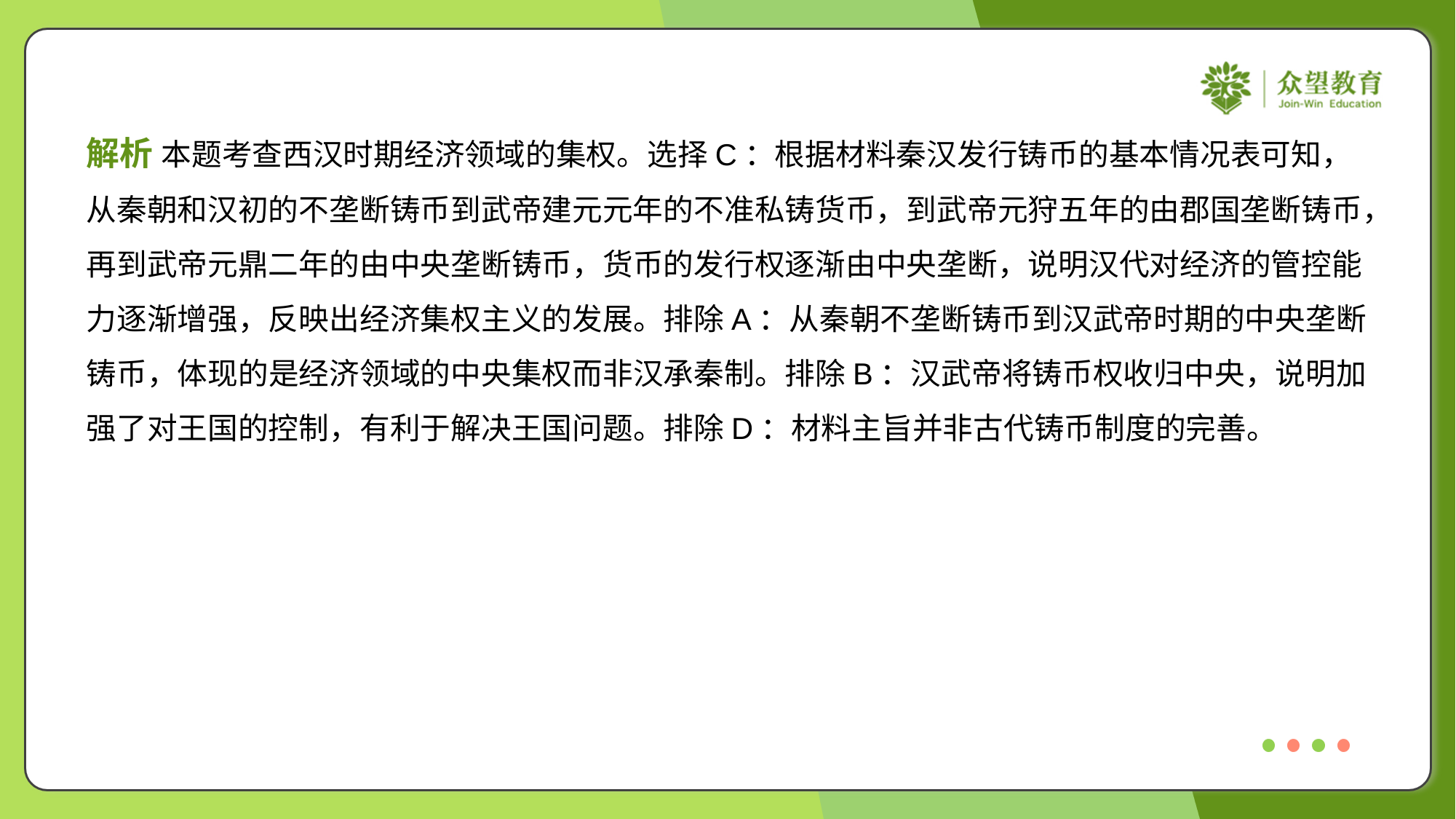

解析 本题考查西汉时期经济领域的集权。选择C：根据材料秦汉发行铸币的基本情况表可知，
从秦朝和汉初的不垄断铸币到武帝建元元年的不准私铸货币，到武帝元狩五年的由郡国垄断铸币，
再到武帝元鼎二年的由中央垄断铸币，货币的发行权逐渐由中央垄断，说明汉代对经济的管控能
力逐渐增强，反映出经济集权主义的发展。排除A：从秦朝不垄断铸币到汉武帝时期的中央垄断
铸币，体现的是经济领域的中央集权而非汉承秦制。排除B：汉武帝将铸币权收归中央，说明加
强了对王国的控制，有利于解决王国问题。排除D：材料主旨并非古代铸币制度的完善。